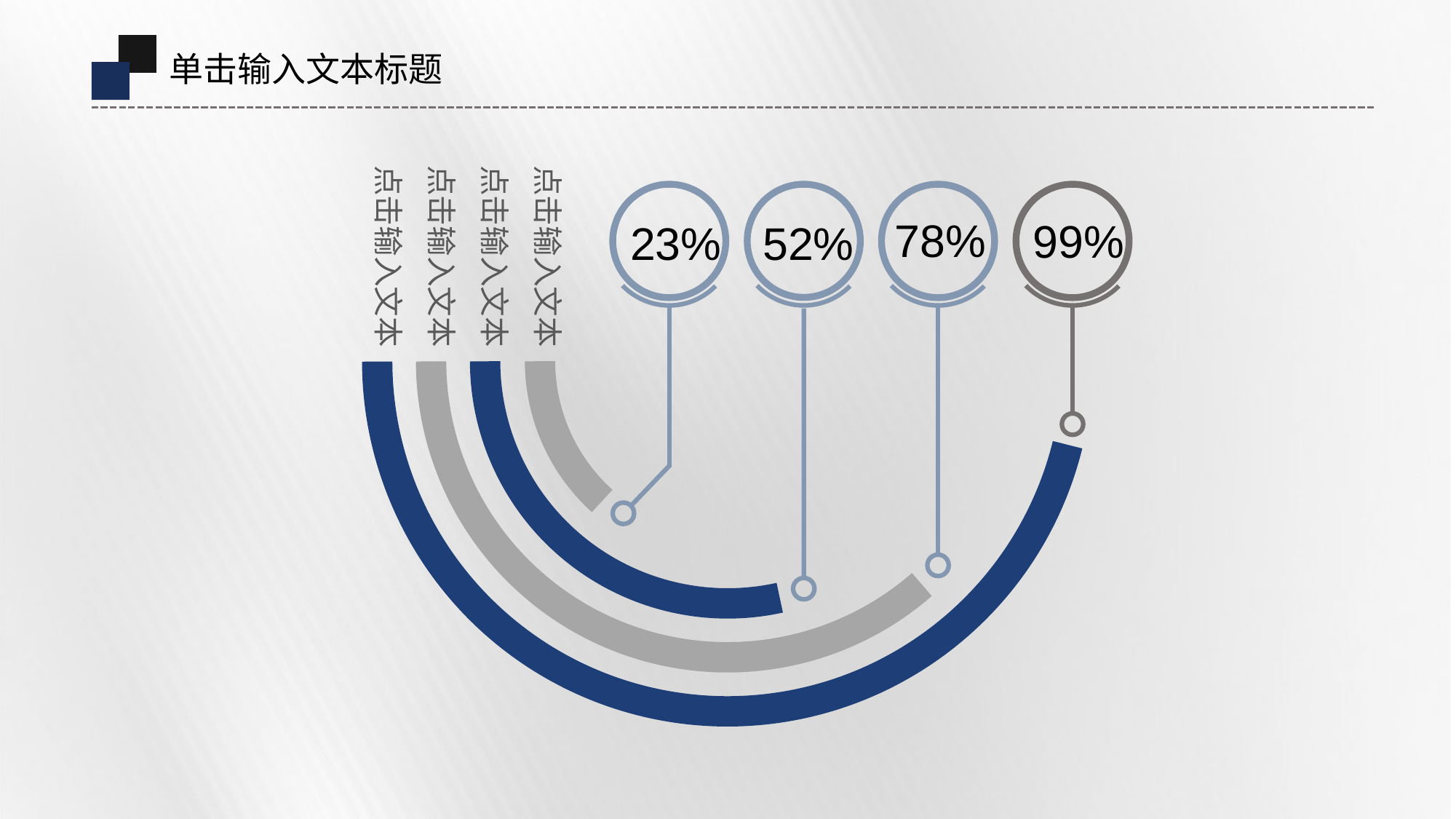

点击输入文本
点击输入文本
点击输入文本
点击输入文本

78%
99%
23%
52%